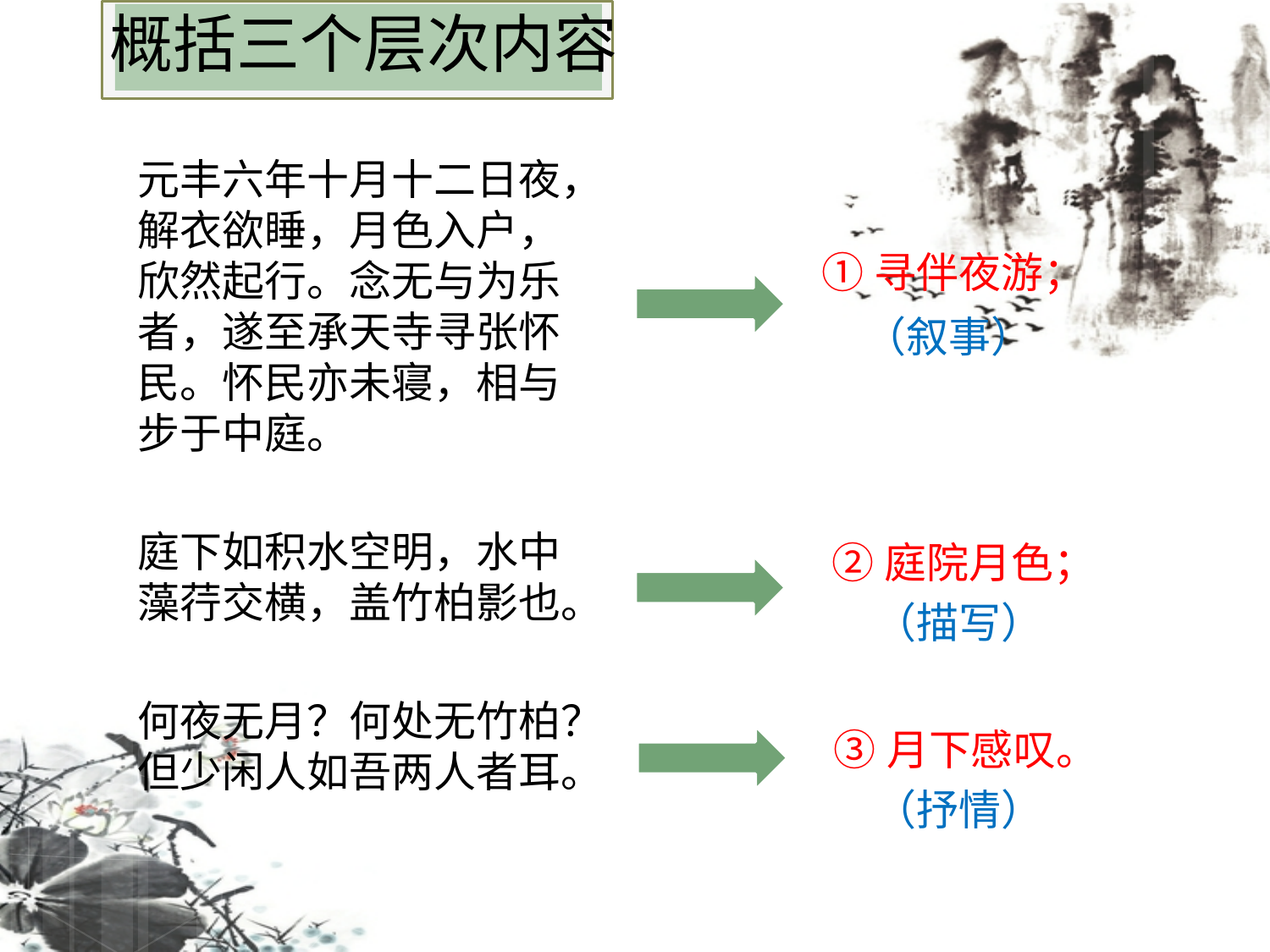

概括三个层次内容
元丰六年十月十二日夜，解衣欲睡，月色入户，欣然起行。念无与为乐者，遂至承天寺寻张怀民。怀民亦未寝，相与步于中庭。

庭下如积水空明，水中藻荇交横，盖竹柏影也。

何夜无月？何处无竹柏？但少闲人如吾两人者耳。
①寻伴夜游；

（叙事）
②庭院月色；

（描写）
③月下感叹。

（抒情）